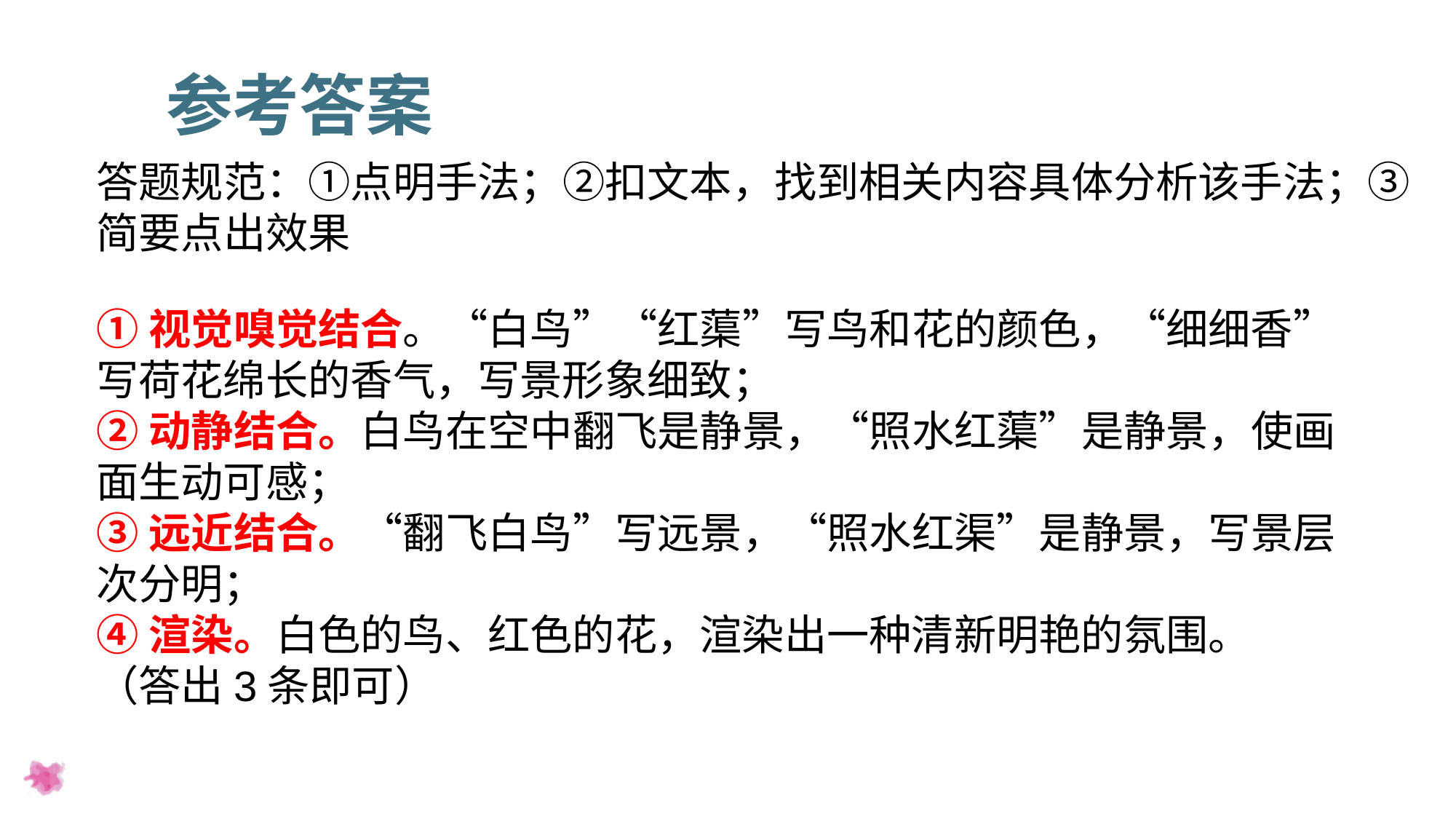

参考答案
答题规范：①点明手法；②扣文本，找到相关内容具体分析该手法；③简要点出效果
①视觉嗅觉结合。“白鸟”“红蕖”写鸟和花的颜色，“细细香”写荷花绵长的香气，写景形象细致；
②动静结合。白鸟在空中翻飞是静景，“照水红蕖”是静景，使画面生动可感；
③远近结合。“翻飞白鸟”写远景，“照水红渠”是静景，写景层次分明；
④渲染。白色的鸟、红色的花，渲染出一种清新明艳的氛围。
（答出3条即可）